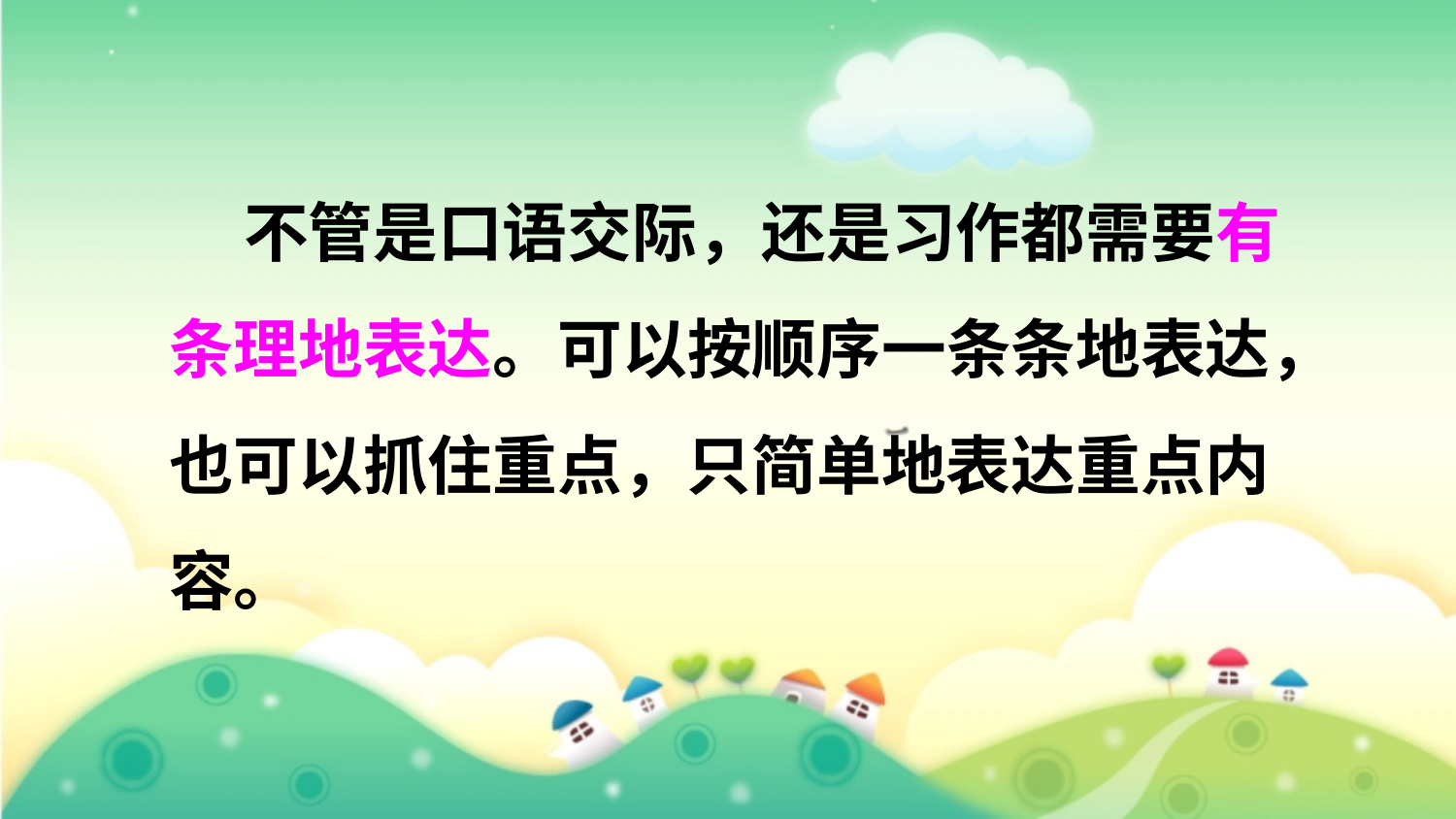

不管是口语交际，还是习作都需要有条理地表达。可以按顺序一条条地表达，也可以抓住重点，只简单地表达重点内容。